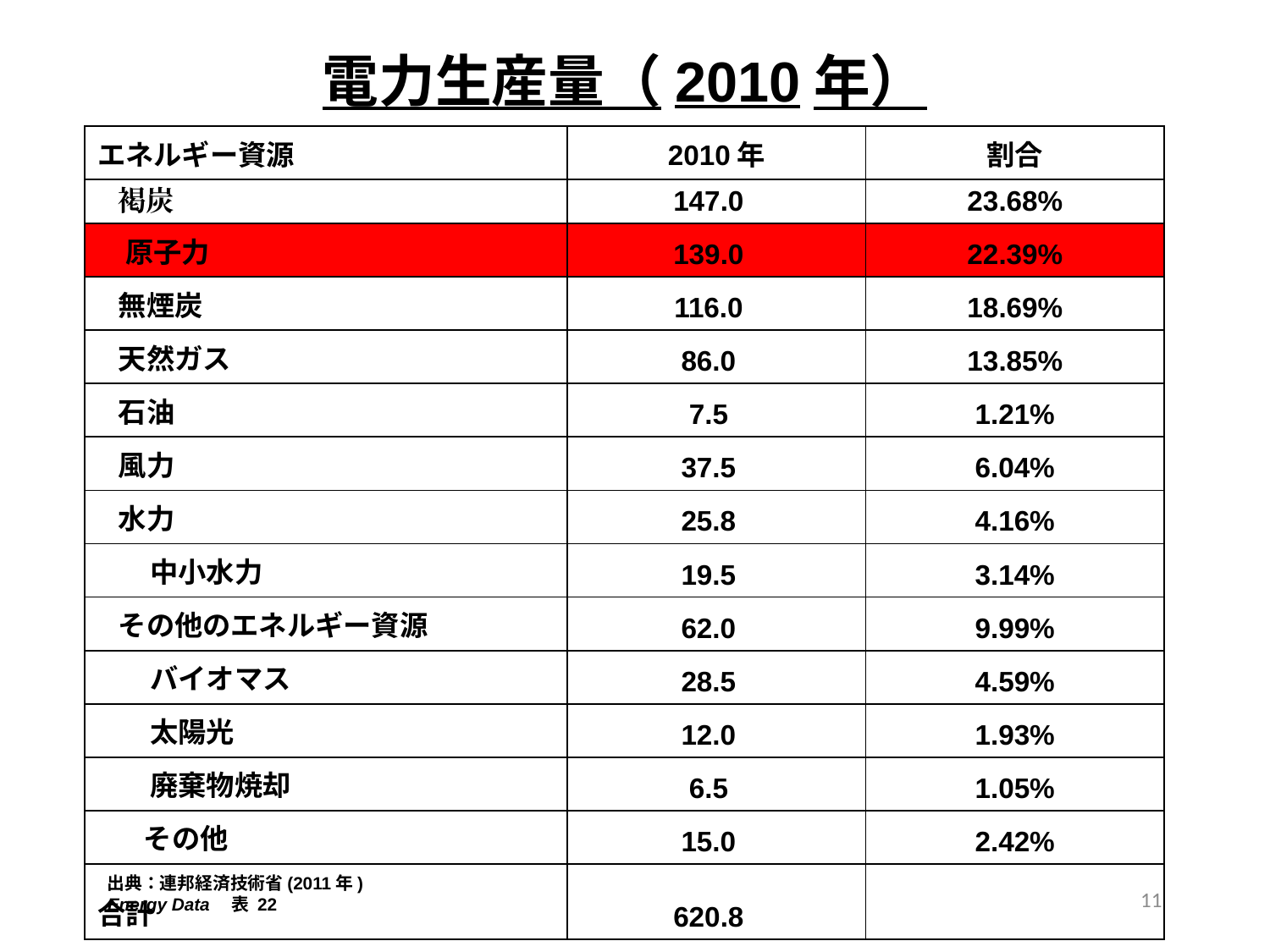

# 電力生産量（2010年）
| エネルギー資源 | 2010年 | 割合 |
| --- | --- | --- |
| 褐炭 | 147.0 | 23.68% |
| 原子力 | 139.0 | 22.39% |
| 無煙炭 | 116.0 | 18.69% |
| 天然ガス | 86.0 | 13.85% |
| 石油 | 7.5 | 1.21% |
| 風力 | 37.5 | 6.04% |
| 水力 | 25.8 | 4.16% |
| 中小水力 | 19.5 | 3.14% |
| その他のエネルギー資源 | 62.0 | 9.99% |
| バイオマス | 28.5 | 4.59% |
| 太陽光 | 12.0 | 1.93% |
| 廃棄物焼却 | 6.5 | 1.05% |
| その他 | 15.0 | 2.42% |
| 合計 | 620.8 |  |
出典：連邦経済技術省(2011年) Energy Data　表 22
11